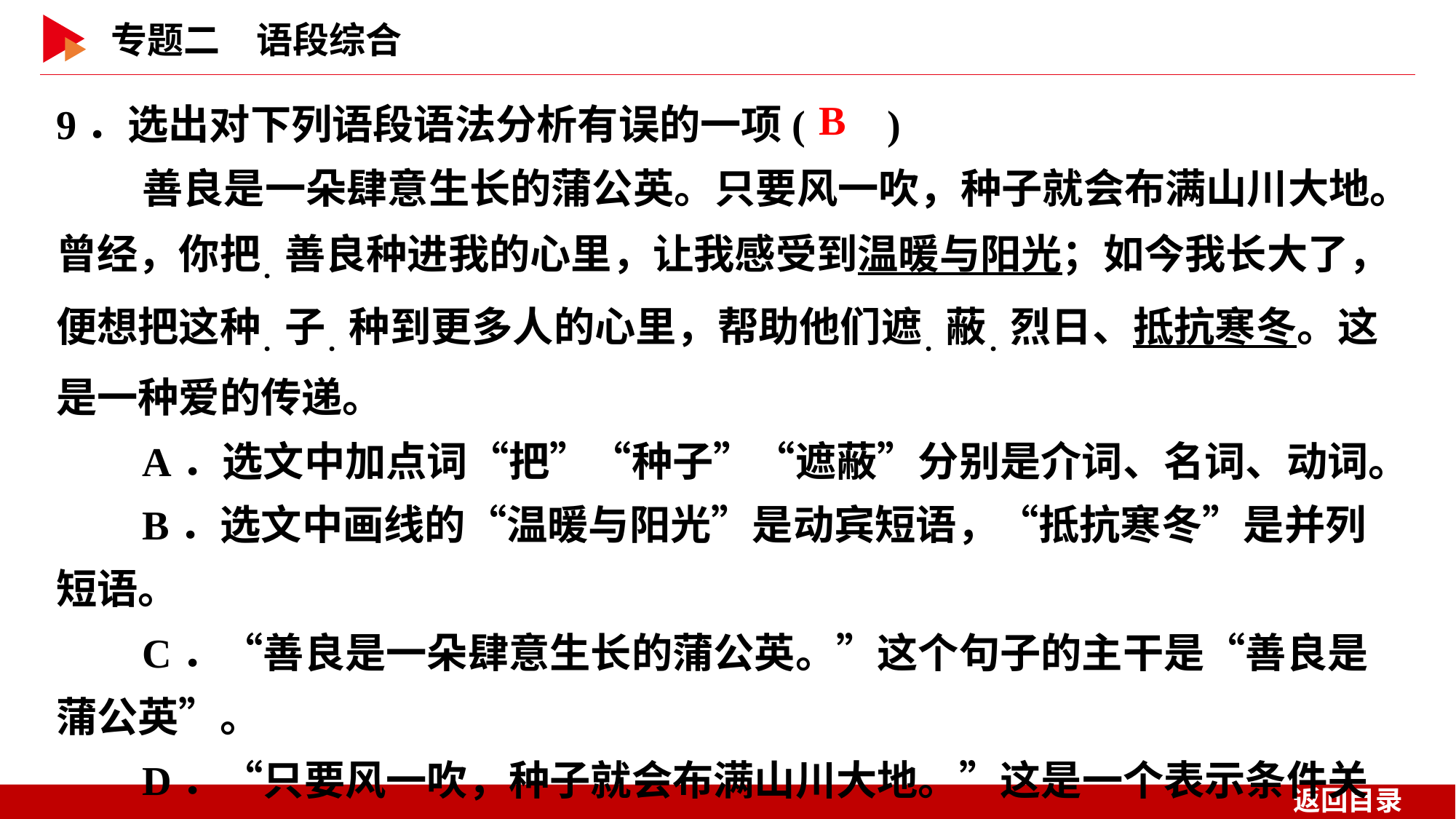

9．选出对下列语段语法分析有误的一项(        )
善良是一朵肆意生长的蒲公英。只要风一吹，种子就会布满山川大地。曾经，你把．善良种进我的心里，让我感受到温暖与阳光；如今我长大了，便想把这种．子．种到更多人的心里，帮助他们遮．蔽．烈日、抵抗寒冬。这是一种爱的传递。
A．选文中加点词“把”“种子”“遮蔽”分别是介词、名词、动词。
B．选文中画线的“温暖与阳光”是动宾短语，“抵抗寒冬”是并列短语。
C．“善良是一朵肆意生长的蒲公英。”这个句子的主干是“善良是蒲公英”。
D．“只要风一吹，种子就会布满山川大地。”这是一个表示条件关系的复句。
   B